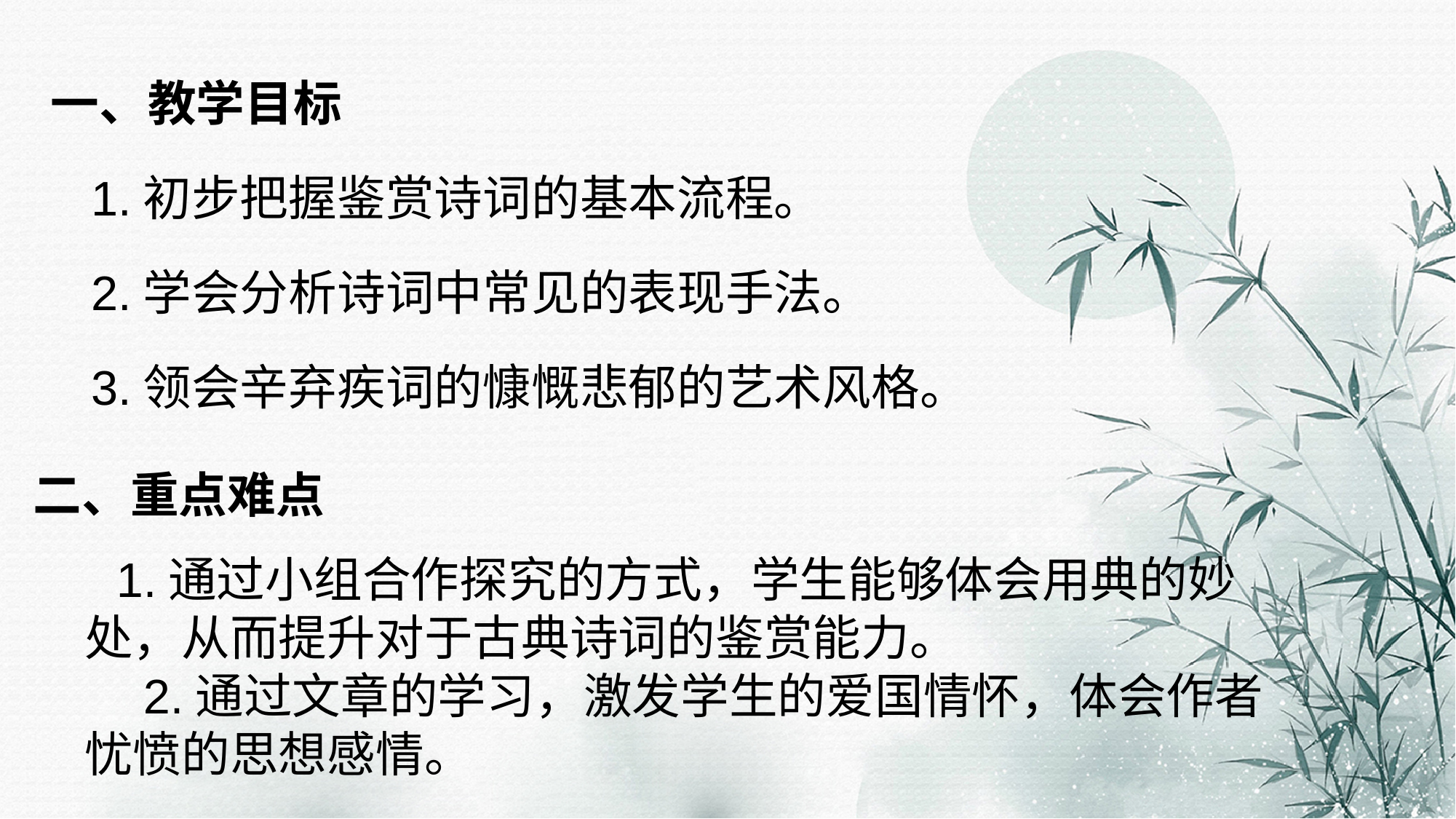

一、教学目标
   1.初步把握鉴赏诗词的基本流程。
   2.学会分析诗词中常见的表现手法。
   3.领会辛弃疾词的慷慨悲郁的艺术风格。
二、重点难点
1.通过小组合作探究的方式，学生能够体会用典的妙处，从而提升对于古典诗词的鉴赏能力。
  2.通过文章的学习，激发学生的爱国情怀，体会作者忧愤的思想感情。